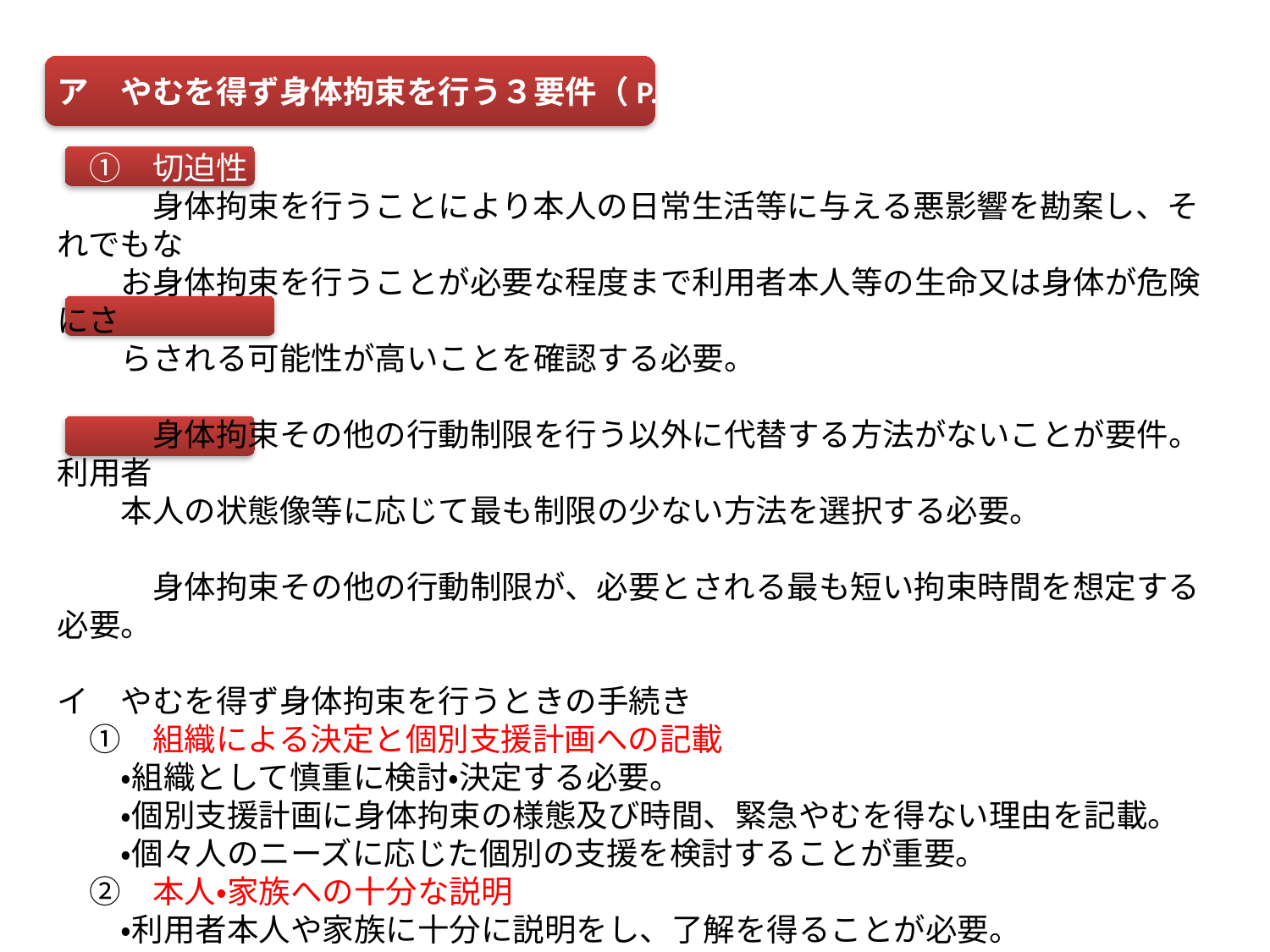

ア　やむを得ず身体拘束を行う３要件（P.89)

　①　切迫性
　　　身体拘束を行うことにより本人の日常生活等に与える悪影響を勘案し、それでもな
　　お身体拘束を行うことが必要な程度まで利用者本人等の生命又は身体が危険にさ
　　らされる可能性が高いことを確認する必要。
　②　非代替性
　　　身体拘束その他の行動制限を行う以外に代替する方法がないことが要件。利用者
　　本人の状態像等に応じて最も制限の少ない方法を選択する必要。
　③　一時性
　　　身体拘束その他の行動制限が、必要とされる最も短い拘束時間を想定する必要。

イ　やむを得ず身体拘束を行うときの手続き
　①　組織による決定と個別支援計画への記載
　　・組織として慎重に検討・決定する必要。
　　・個別支援計画に身体拘束の様態及び時間、緊急やむを得ない理由を記載。
　　・個々人のニーズに応じた個別の支援を検討することが重要。
　②　本人・家族への十分な説明
　　・利用者本人や家族に十分に説明をし、了解を得ることが必要。
　③　必要な事項の記録
　　・身体拘束を行った場合、その様態及び時間、その際の利用者の心身の状況並び
　　　に緊急やむを得ない理由など必要な事項を記録。